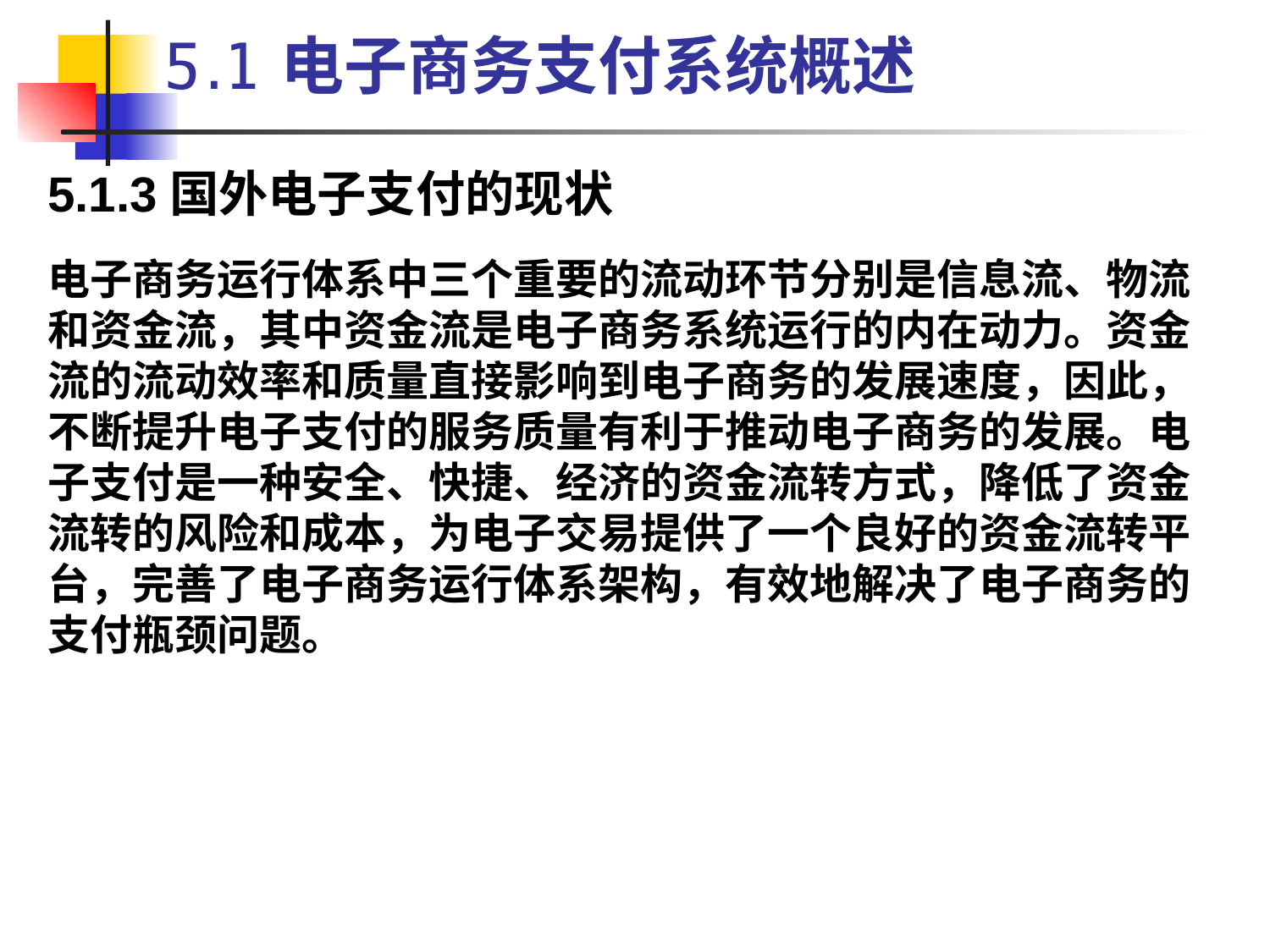

5.1电子商务支付系统概述
5.1.3国外电子支付的现状
电子商务运行体系中三个重要的流动环节分别是信息流、物流和资金流，其中资金流是电子商务系统运行的内在动力。资金流的流动效率和质量直接影响到电子商务的发展速度，因此，不断提升电子支付的服务质量有利于推动电子商务的发展。电子支付是一种安全、快捷、经济的资金流转方式，降低了资金流转的风险和成本，为电子交易提供了一个良好的资金流转平台，完善了电子商务运行体系架构，有效地解决了电子商务的支付瓶颈问题。